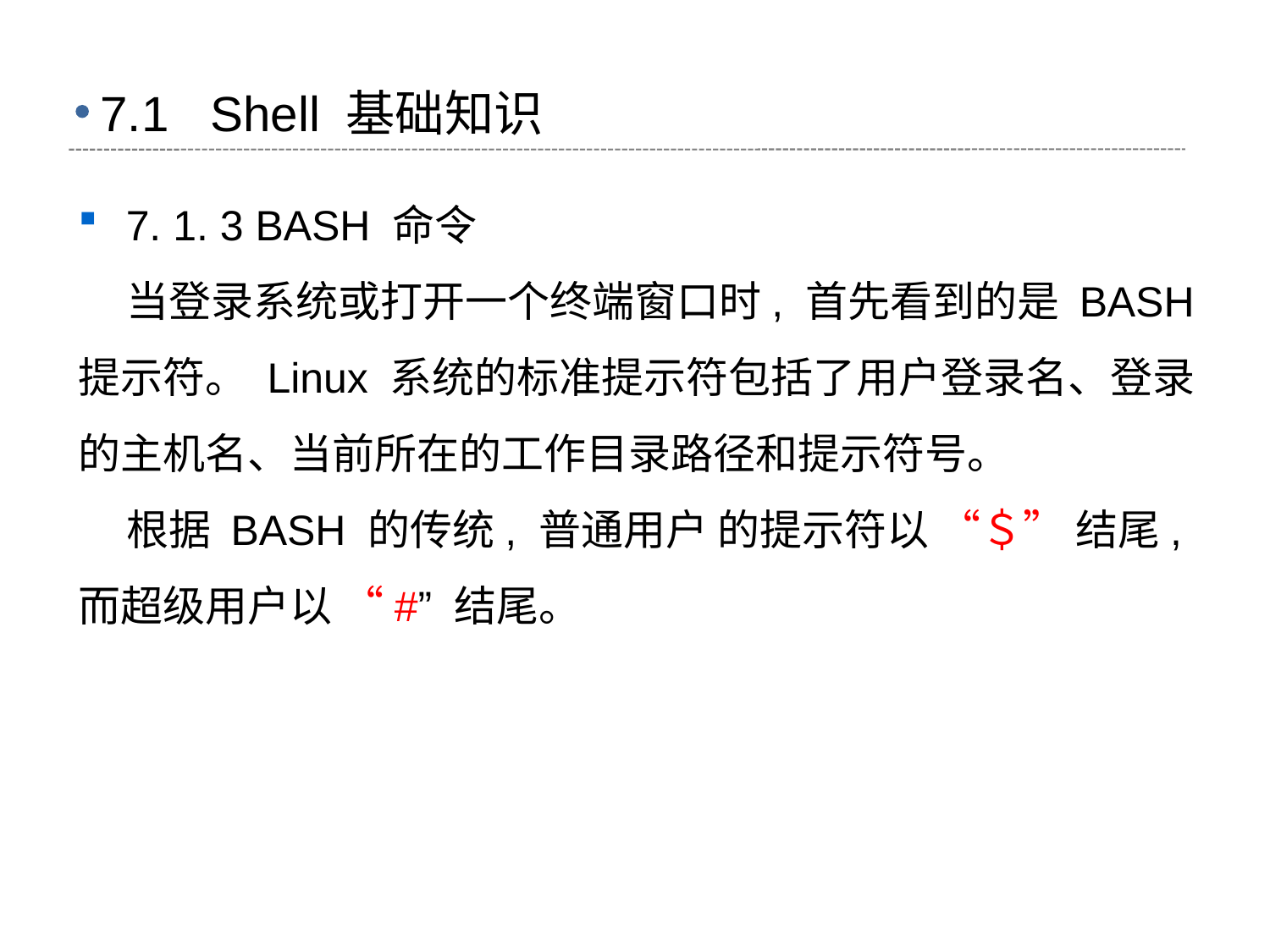

# 7.1   Shell 基础知识
7. 1. 3 BASH 命令
    当登录系统或打开一个终端窗口时, 首先看到的是 BASH 提示符。 Linux 系统的标准提示符包括了用户登录名、登录的主机名、当前所在的工作目录路径和提示符号。
    根据 BASH 的传统, 普通用户 的提示符以 “＄” 结尾, 而超级用户以 “#” 结尾。